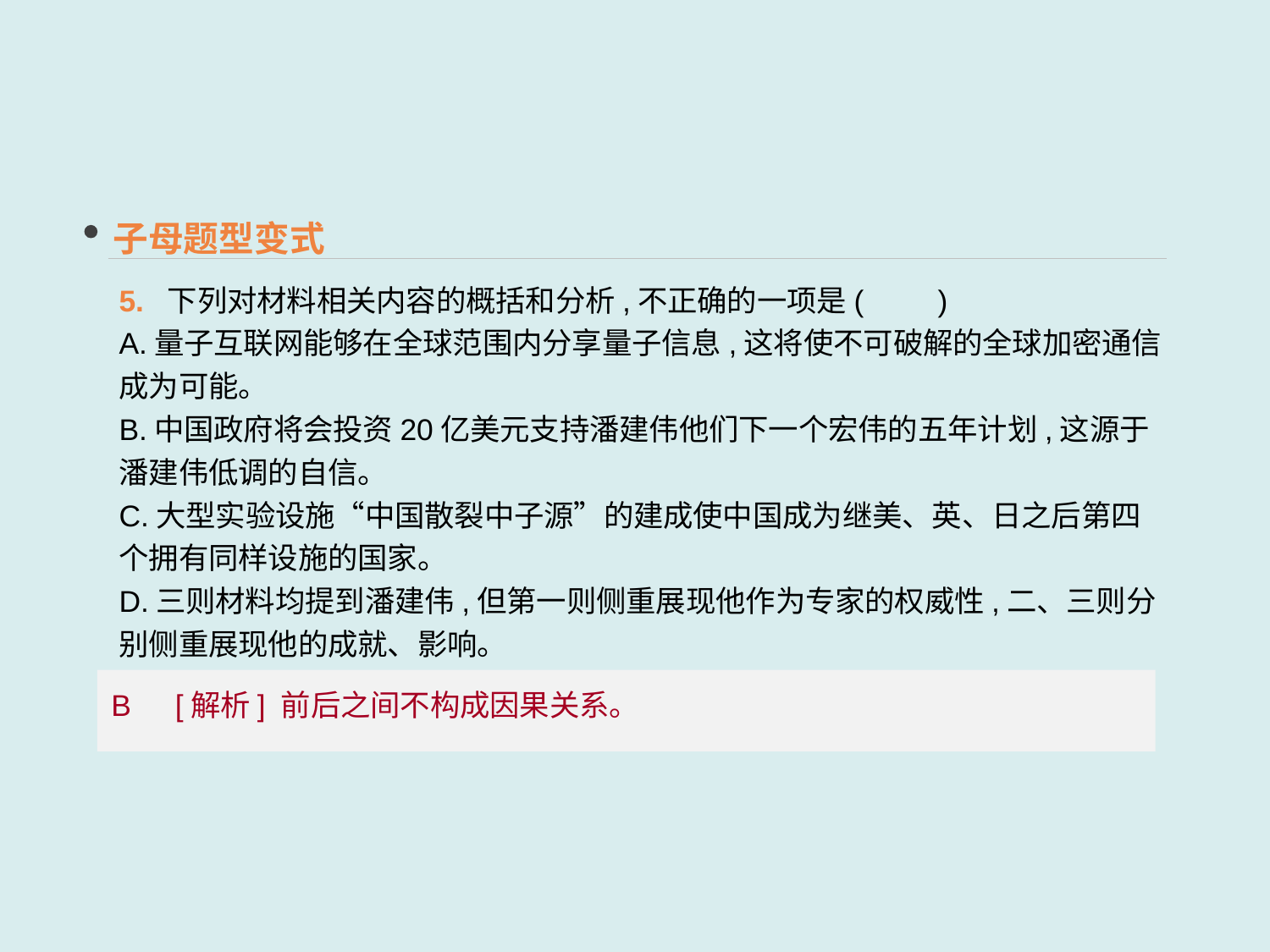

子母题型变式

5.  下列对材料相关内容的概括和分析,不正确的一项是(　　)
A.量子互联网能够在全球范围内分享量子信息,这将使不可破解的全球加密通信成为可能。
B.中国政府将会投资20亿美元支持潘建伟他们下一个宏伟的五年计划,这源于潘建伟低调的自信。
C.大型实验设施“中国散裂中子源”的建成使中国成为继美、英、日之后第四个拥有同样设施的国家。
D.三则材料均提到潘建伟,但第一则侧重展现他作为专家的权威性,二、三则分别侧重展现他的成就、影响。

B　[解析] 前后之间不构成因果关系。